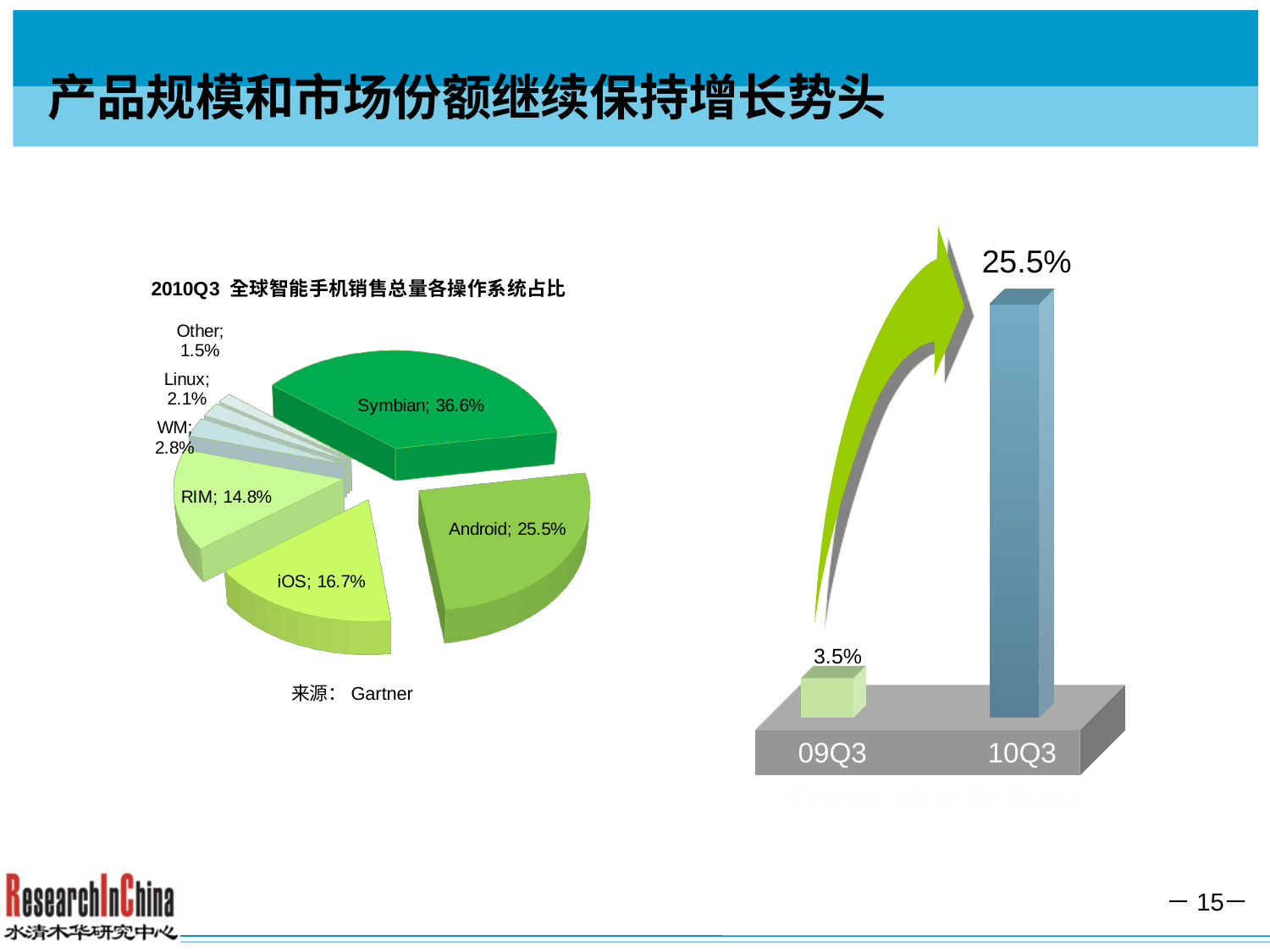

# 产品规模和市场份额继续保持增长势头

25.5%

[unsupported chart]

3.5%

来源：Gartner

09Q3
10Q3
Chart Title in here
－15－